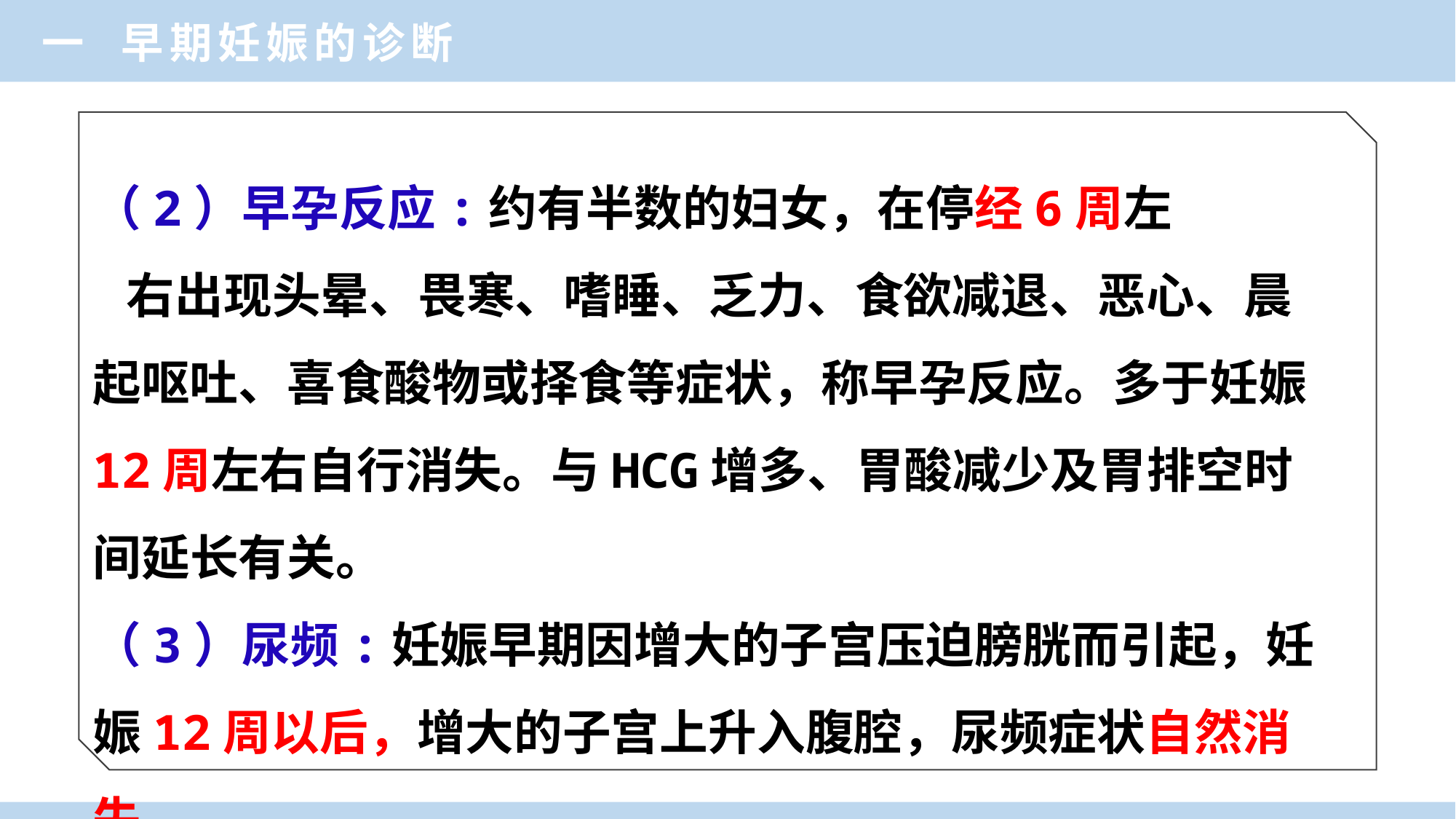

一  早期妊娠的诊断

（2）早孕反应:约有半数的妇女，在停经6周左
  右出现头晕、畏寒、嗜睡、乏力、食欲减退、恶心、晨起呕吐、喜食酸物或择食等症状，称早孕反应。多于妊娠12周左右自行消失。与HCG增多、胃酸减少及胃排空时间延长有关。
（3）尿频:妊娠早期因增大的子宫压迫膀胱而引起，妊娠12周以后，增大的子宫上升入腹腔，尿频症状自然消失。